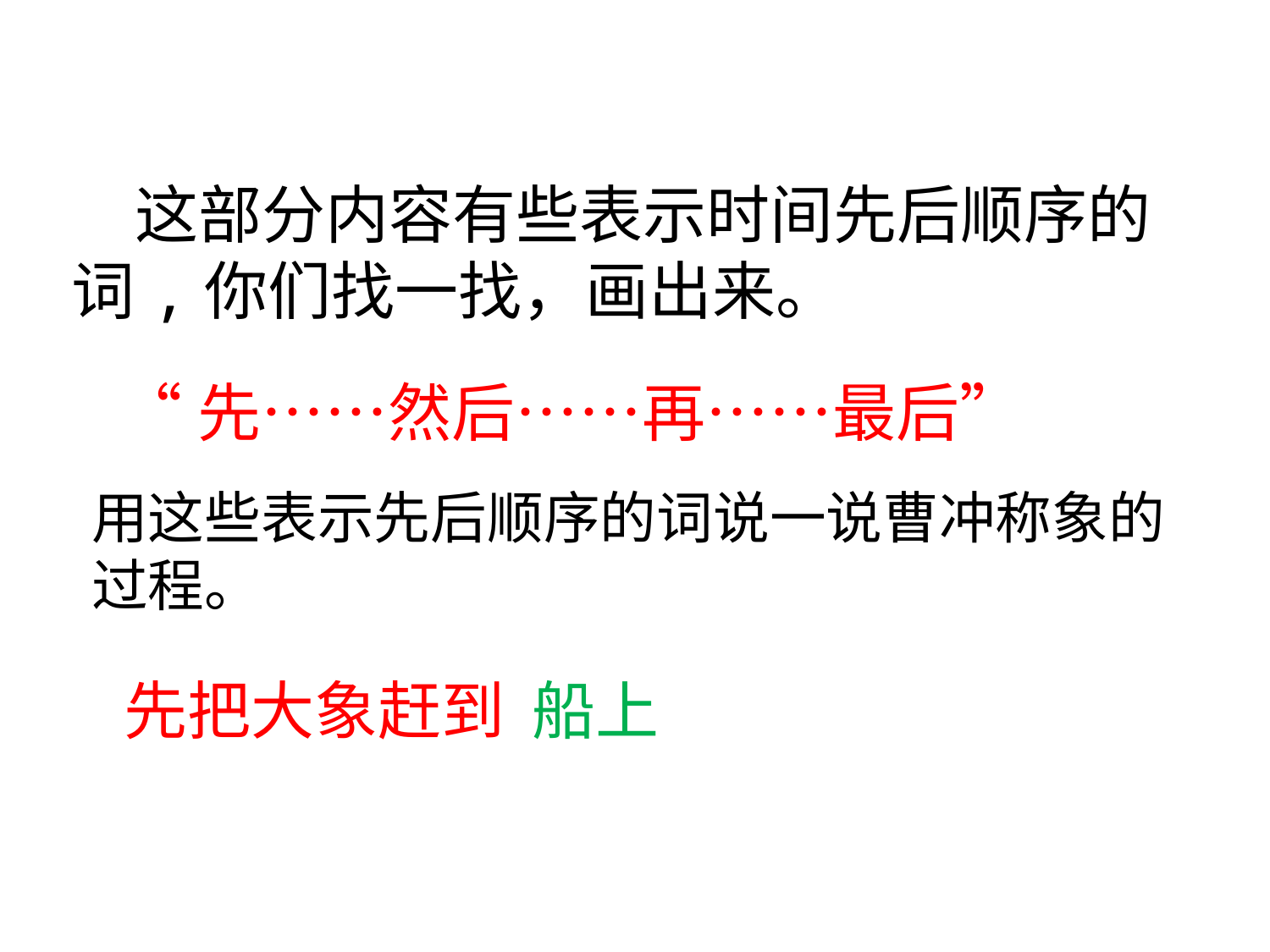

这部分内容有些表示时间先后顺序的词,你们找一找，画出来。
“先……然后……再……最后”
用这些表示先后顺序的词说一说曹冲称象的过程。
先把大象赶到
船上